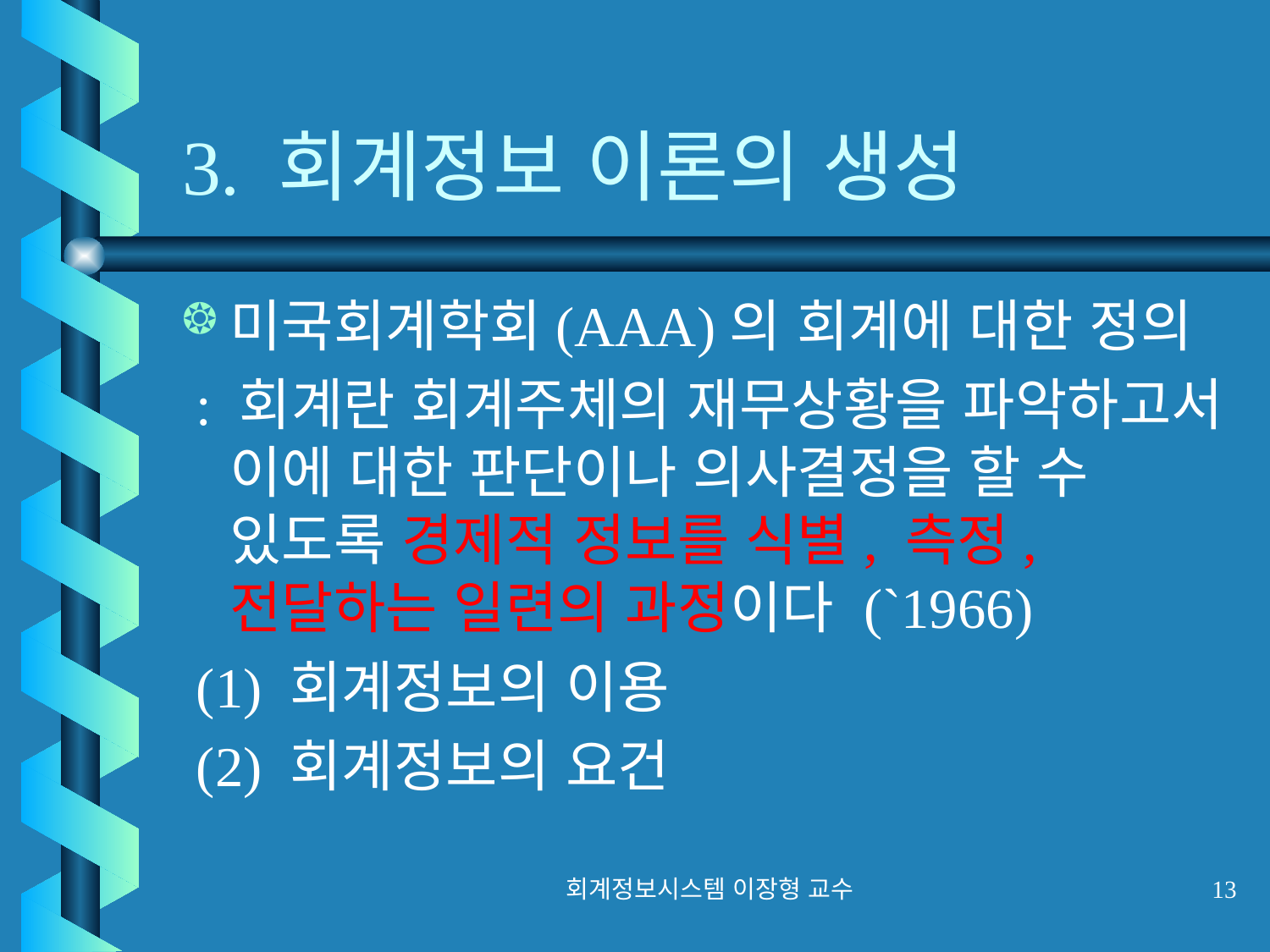

# 3. 회계정보 이론의 생성
미국회계학회(AAA)의 회계에 대한 정의
 : 회계란 회계주체의 재무상황을 파악하고서 이에 대한 판단이나 의사결정을 할 수 있도록 경제적 정보를 식별, 측정, 전달하는 일련의 과정이다 (`1966)
 (1) 회계정보의 이용
 (2) 회계정보의 요건
회계정보시스템 이장형 교수
13